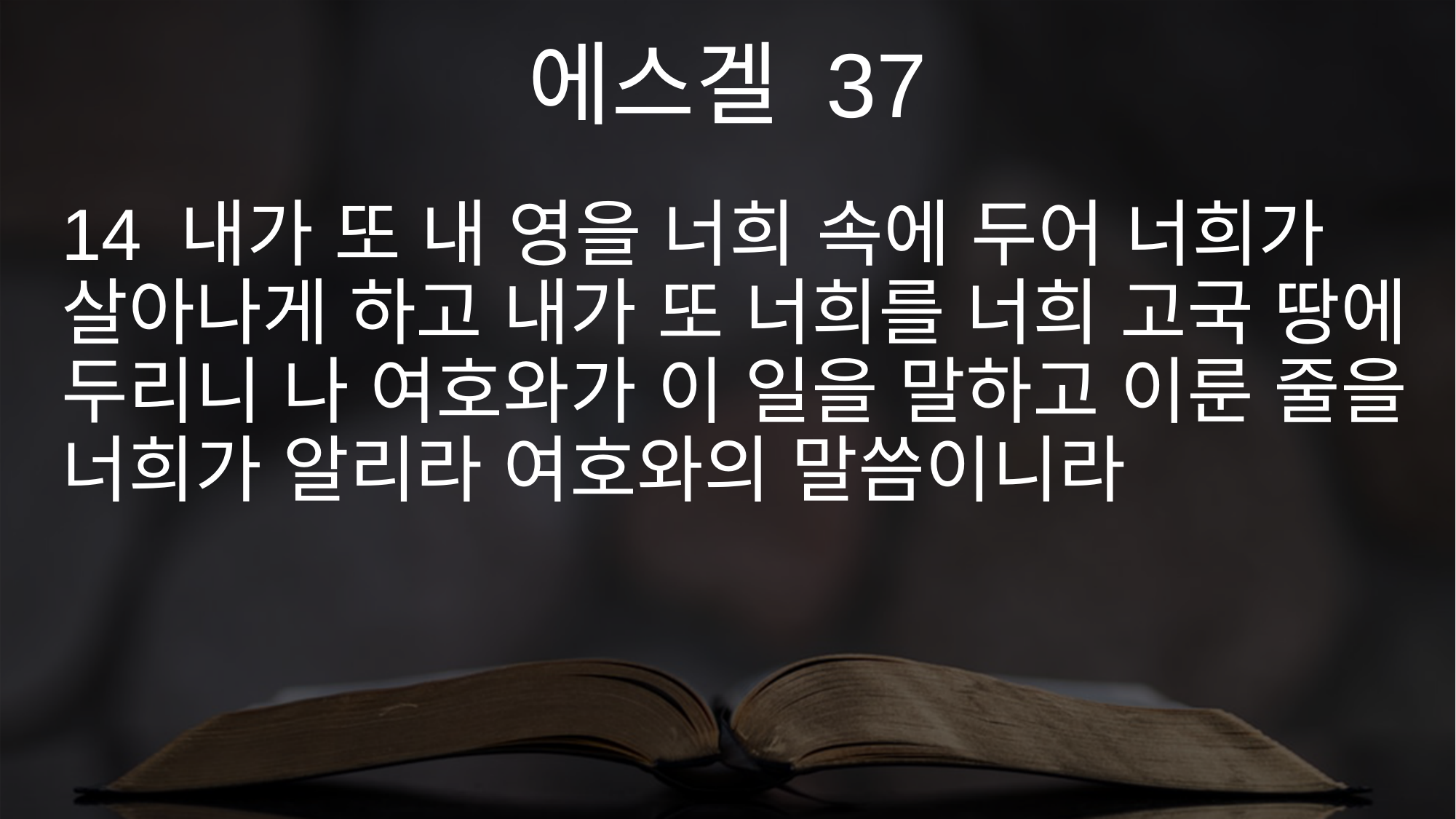

에스겔 37
14 내가 또 내 영을 너희 속에 두어 너희가 살아나게 하고 내가 또 너희를 너희 고국 땅에 두리니 나 여호와가 이 일을 말하고 이룬 줄을 너희가 알리라 여호와의 말씀이니라